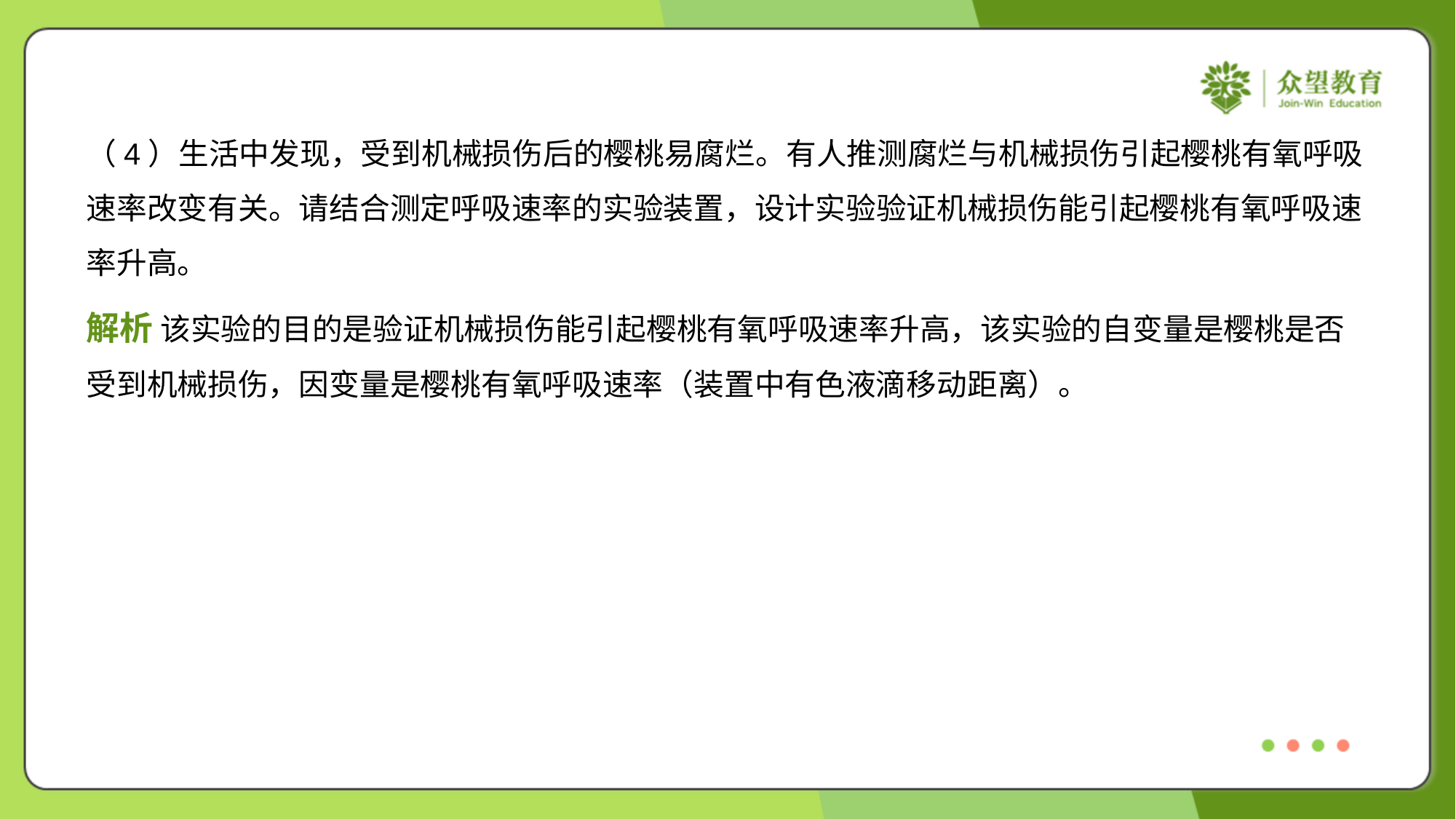

（4）生活中发现，受到机械损伤后的樱桃易腐烂。有人推测腐烂与机械损伤引起樱桃有氧呼吸
速率改变有关。请结合测定呼吸速率的实验装置，设计实验验证机械损伤能引起樱桃有氧呼吸速
率升高。
解析 该实验的目的是验证机械损伤能引起樱桃有氧呼吸速率升高，该实验的自变量是樱桃是否
受到机械损伤，因变量是樱桃有氧呼吸速率（装置中有色液滴移动距离）。